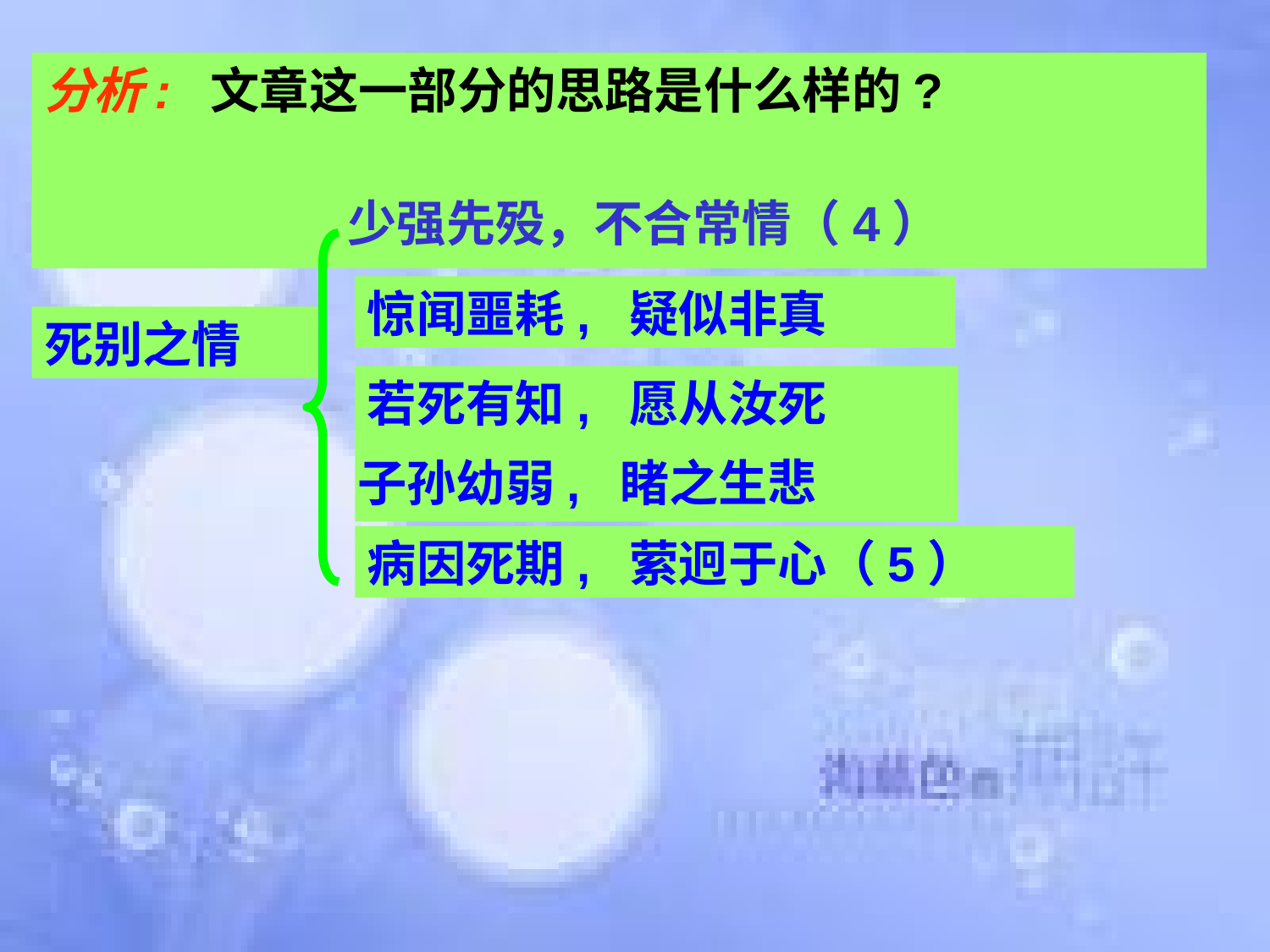

分析:  文章这一部分的思路是什么样的?

少强先殁，不合常情（4）

惊闻噩耗,  疑似非真

死别之情
若死有知,  愿从汝死

子孙幼弱,  睹之生悲
病因死期,  萦迥于心（5）